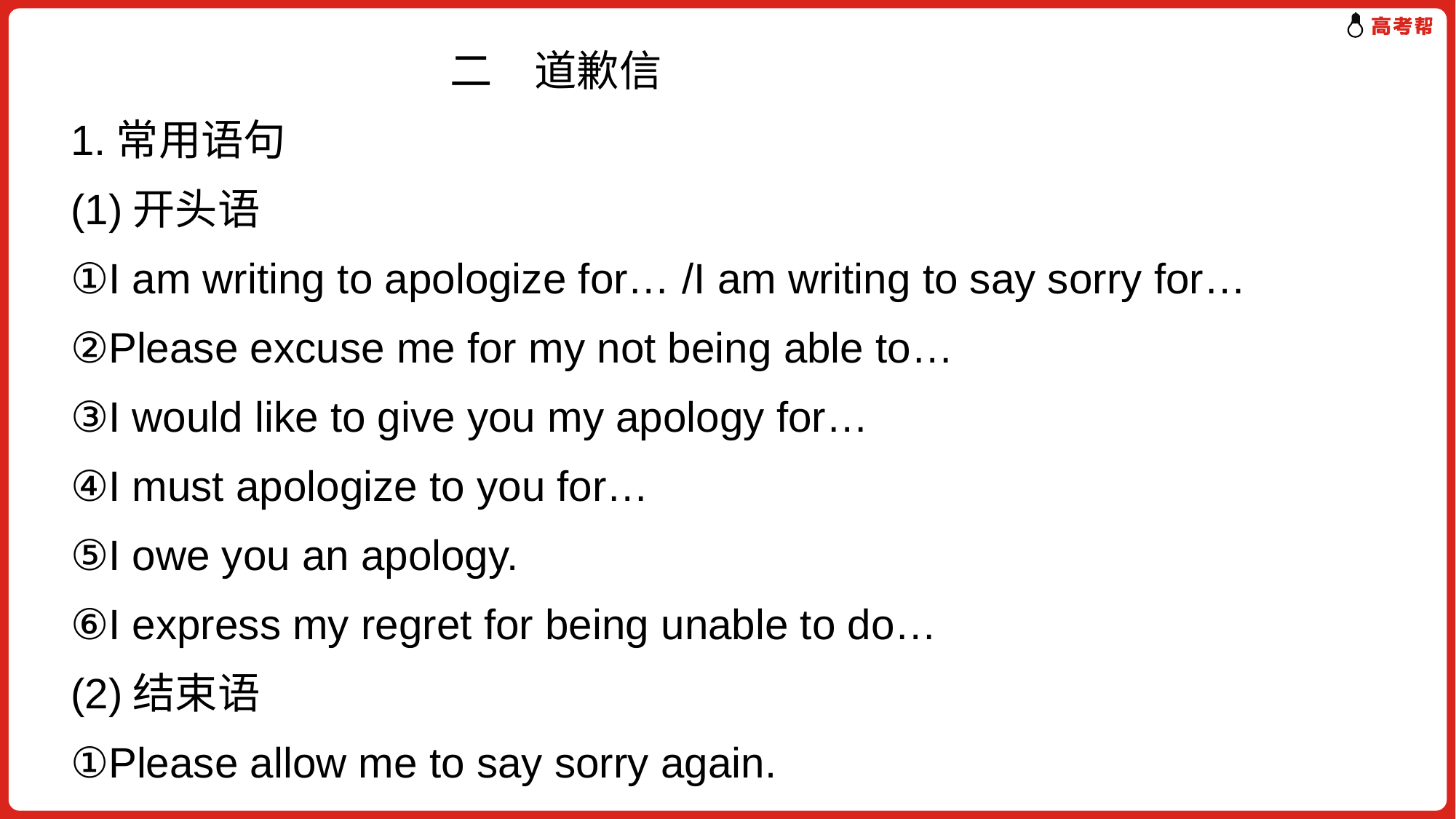

二　道歉信
1.常用语句
(1)开头语
①I am writing to apologize for… /I am writing to say sorry for…
②Please excuse me for my not being able to…
③I would like to give you my apology for…
④I must apologize to you for…
⑤I owe you an apology.
⑥I express my regret for being unable to do…
(2)结束语
①Please allow me to say sorry again.